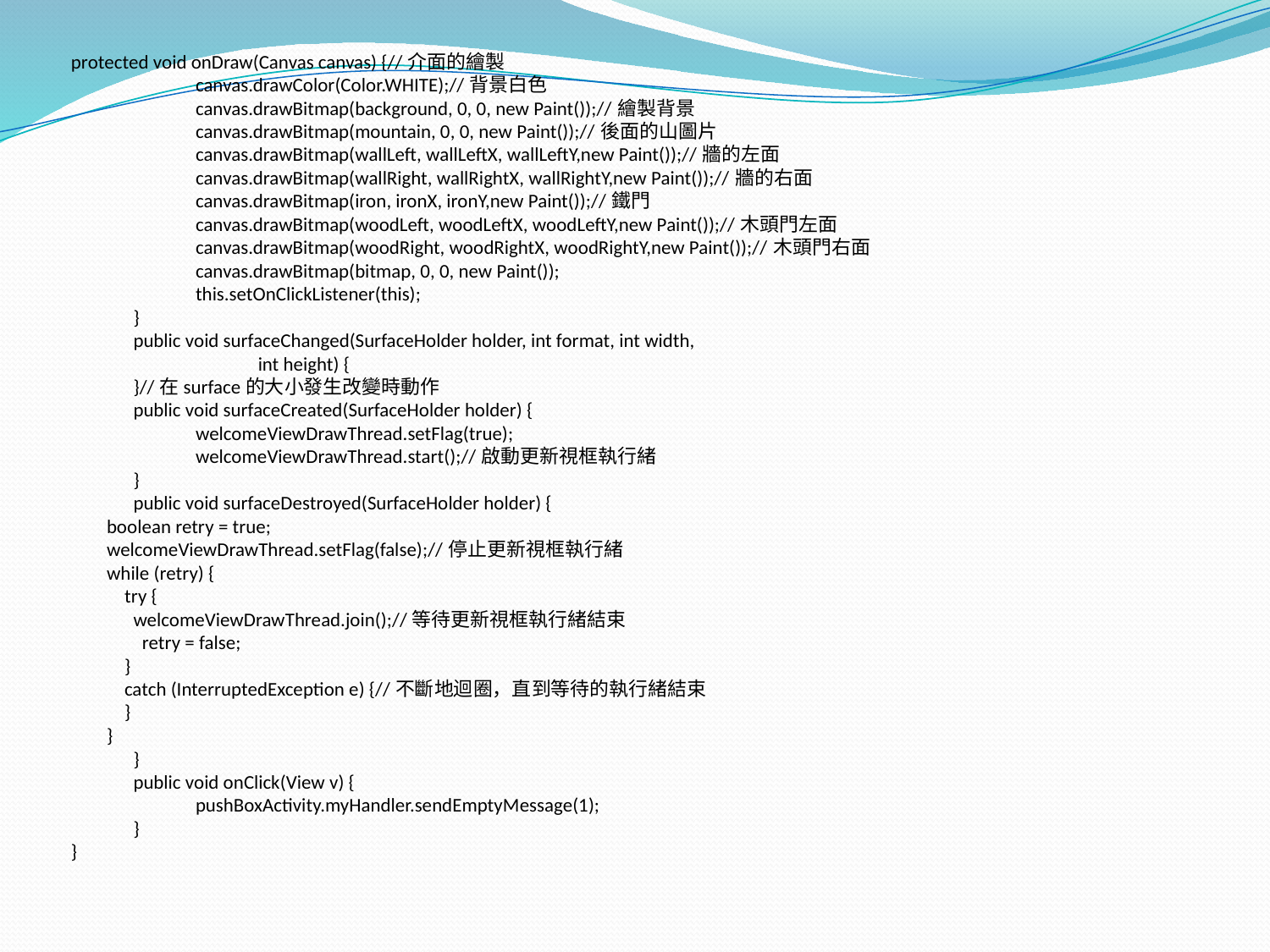

protected void onDraw(Canvas canvas) {//介面的繪製
		canvas.drawColor(Color.WHITE);//背景白色
		canvas.drawBitmap(background, 0, 0, new Paint());//繪製背景
		canvas.drawBitmap(mountain, 0, 0, new Paint());//後面的山圖片
		canvas.drawBitmap(wallLeft, wallLeftX, wallLeftY,new Paint());//牆的左面
		canvas.drawBitmap(wallRight, wallRightX, wallRightY,new Paint());//牆的右面
		canvas.drawBitmap(iron, ironX, ironY,new Paint());//鐵門
		canvas.drawBitmap(woodLeft, woodLeftX, woodLeftY,new Paint());//木頭門左面
		canvas.drawBitmap(woodRight, woodRightX, woodRightY,new Paint());//木頭門右面
		canvas.drawBitmap(bitmap, 0, 0, new Paint());
		this.setOnClickListener(this);
	}
	public void surfaceChanged(SurfaceHolder holder, int format, int width,
			int height) {
	}//在surface的大小發生改變時動作
	public void surfaceCreated(SurfaceHolder holder) {
		welcomeViewDrawThread.setFlag(true);
		welcomeViewDrawThread.start();//啟動更新視框執行緒
	}
	public void surfaceDestroyed(SurfaceHolder holder) {
        boolean retry = true;
        welcomeViewDrawThread.setFlag(false);//停止更新視框執行緒
        while (retry) {
            try {
            	welcomeViewDrawThread.join();//等待更新視框執行緒結束
                retry = false;
            }
            catch (InterruptedException e) {//不斷地迴圈，直到等待的執行緒結束
            }
        }
	}
	public void onClick(View v) {
		pushBoxActivity.myHandler.sendEmptyMessage(1);
	}
}